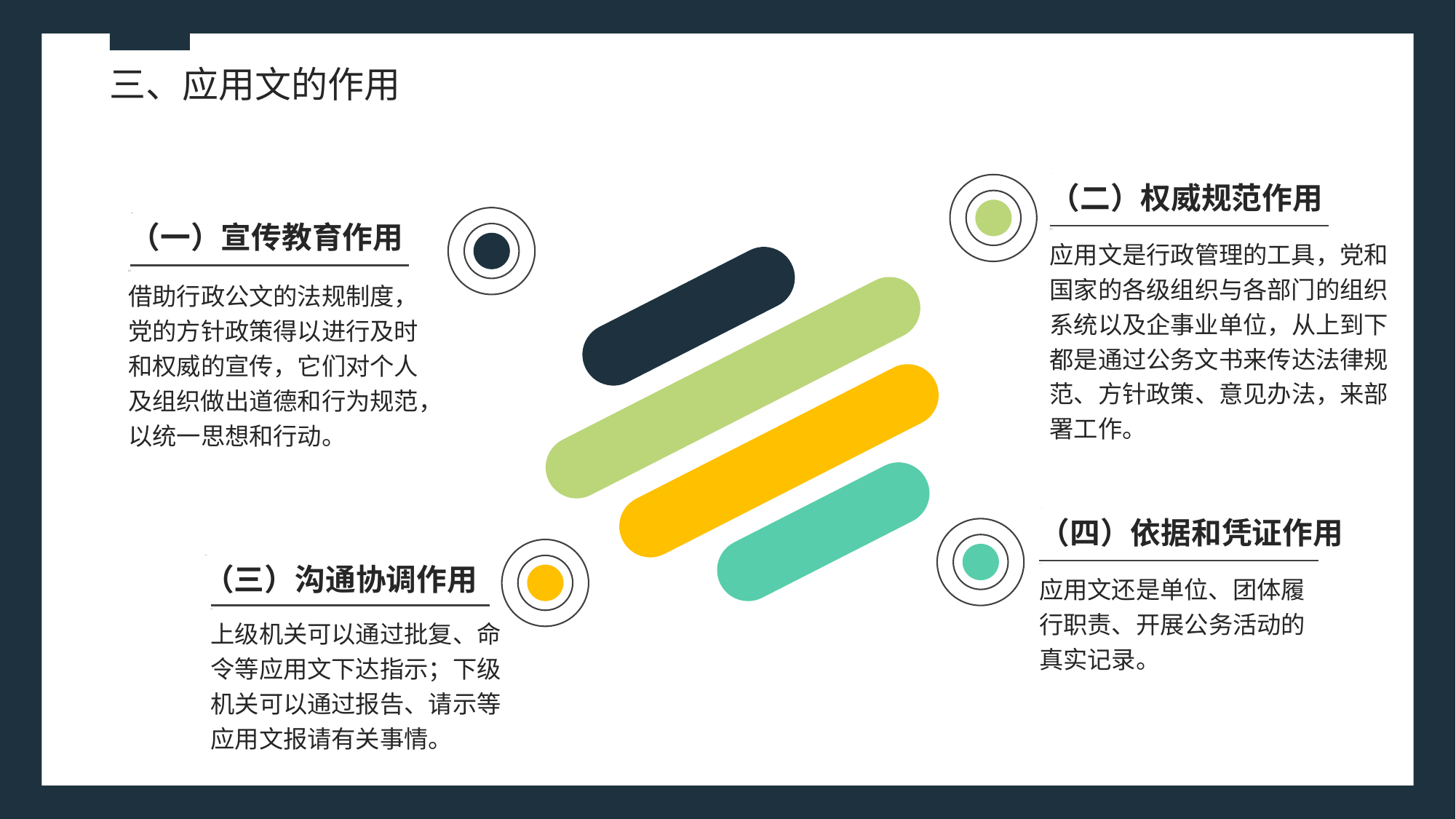

三、应用文的作用
（二）权威规范作用

（一）宣传教育作用

应用文是行政管理的工具，党和国家的各级组织与各部门的组织系统以及企事业单位，从上到下都是通过公务文书来传达法律规范、方针政策、意见办法，来部署工作。

借助行政公文的法规制度，党的方针政策得以进行及时和权威的宣传，它们对个人及组织做出道德和行为规范，以统一思想和行动。

（四）依据和凭证作用

（三）沟通协调作用

应用文还是单位、团体履行职责、开展公务活动的真实记录。

上级机关可以通过批复、命令等应用文下达指示；下级机关可以通过报告、请示等
应用文报请有关事情。